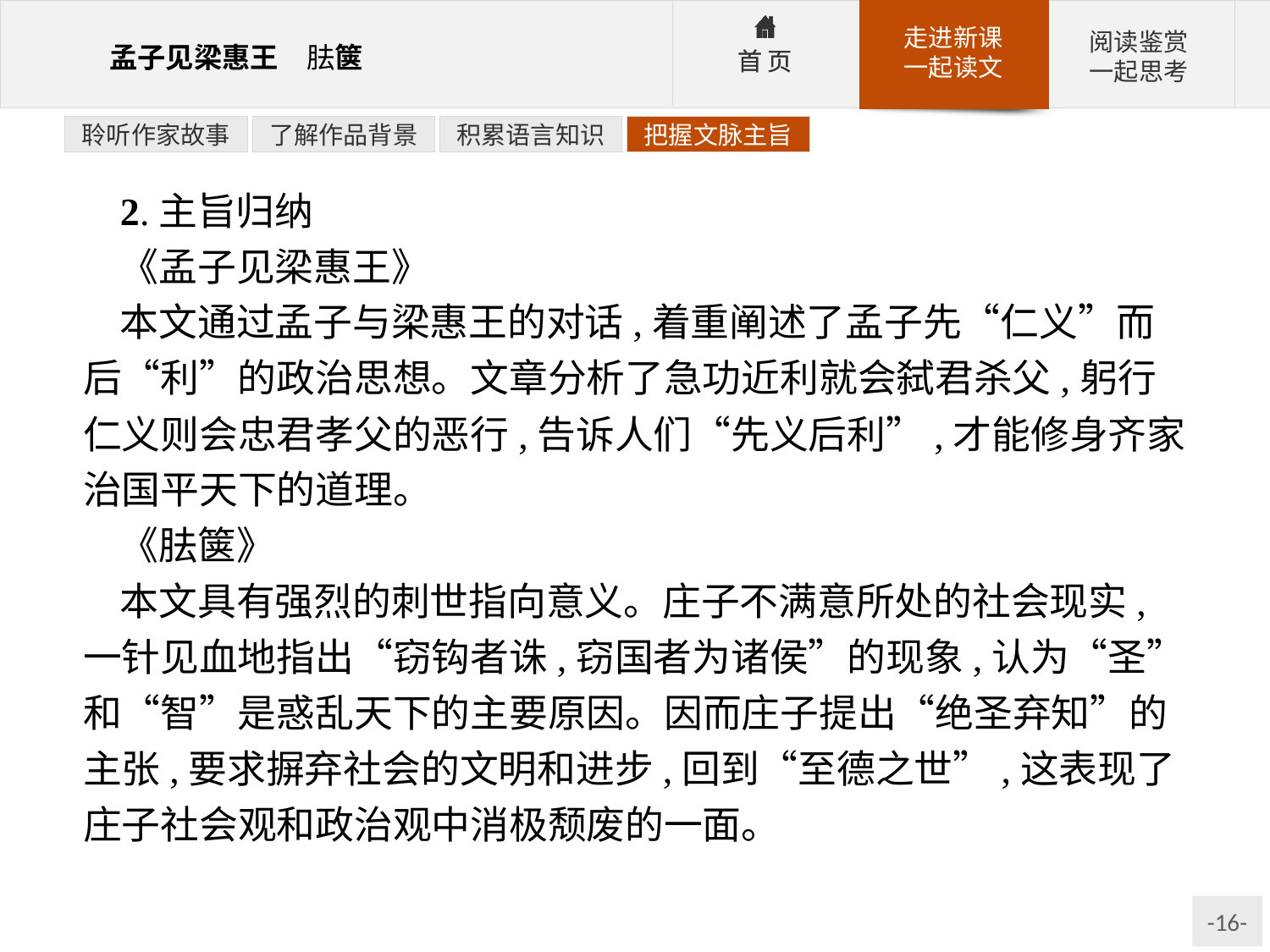

聆听作家故事
了解作品背景
积累语言知识
把握文脉主旨
2.主旨归纳
《孟子见梁惠王》
本文通过孟子与梁惠王的对话,着重阐述了孟子先“仁义”而后“利”的政治思想。文章分析了急功近利就会弑君杀父,躬行仁义则会忠君孝父的恶行,告诉人们“先义后利”,才能修身齐家治国平天下的道理。
《胠箧》
本文具有强烈的刺世指向意义。庄子不满意所处的社会现实,一针见血地指出“窃钩者诛,窃国者为诸侯”的现象,认为“圣”和“智”是惑乱天下的主要原因。因而庄子提出“绝圣弃知”的主张,要求摒弃社会的文明和进步,回到“至德之世”,这表现了庄子社会观和政治观中消极颓废的一面。